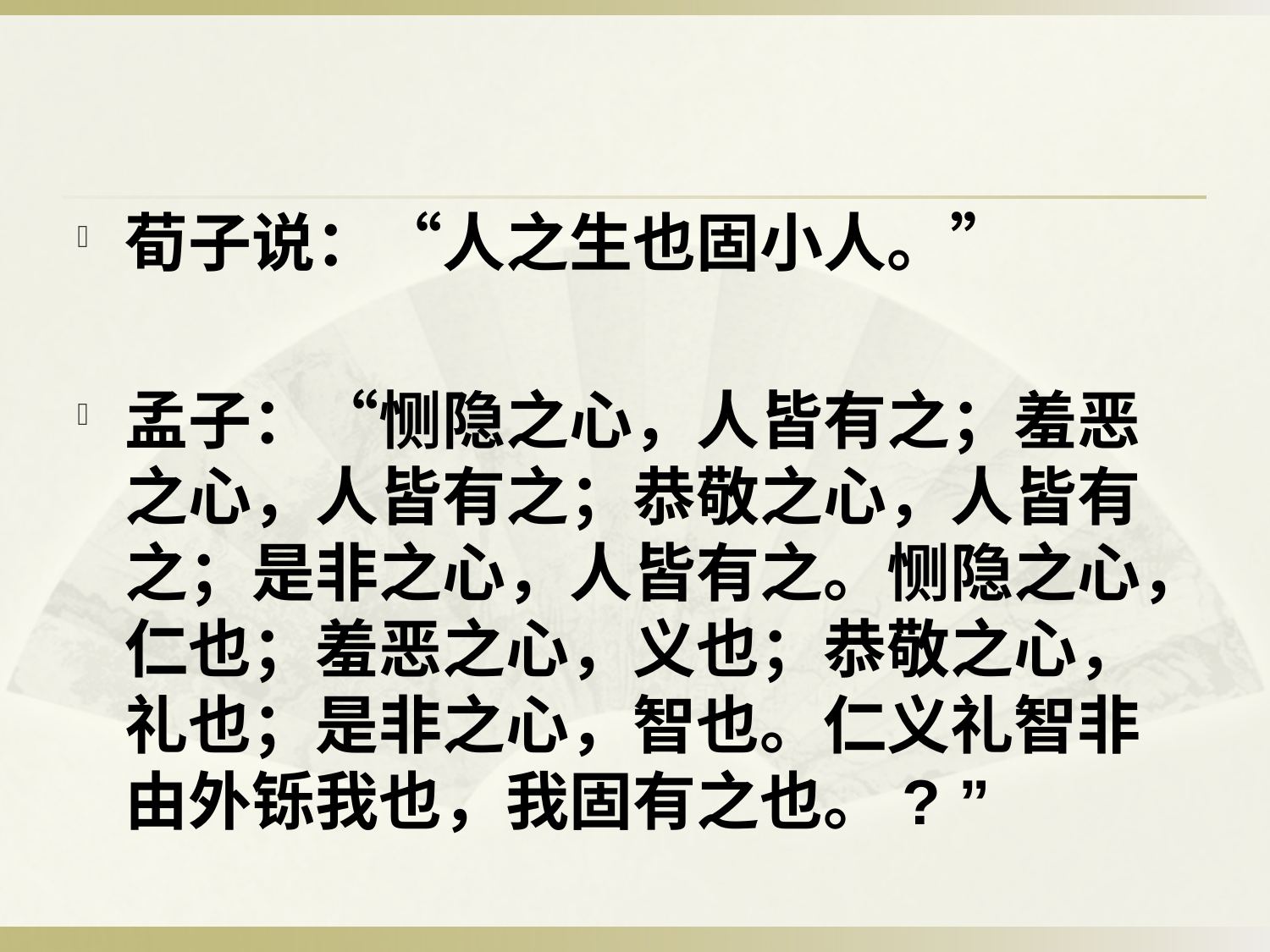

荀子说：“人之生也固小人。”

孟子：“恻隐之心，人皆有之；羞恶之心，人皆有之；恭敬之心，人皆有之；是非之心，人皆有之。恻隐之心，仁也；羞恶之心，义也；恭敬之心，礼也；是非之心，智也。仁义礼智非由外铄我也，我固有之也。? ”